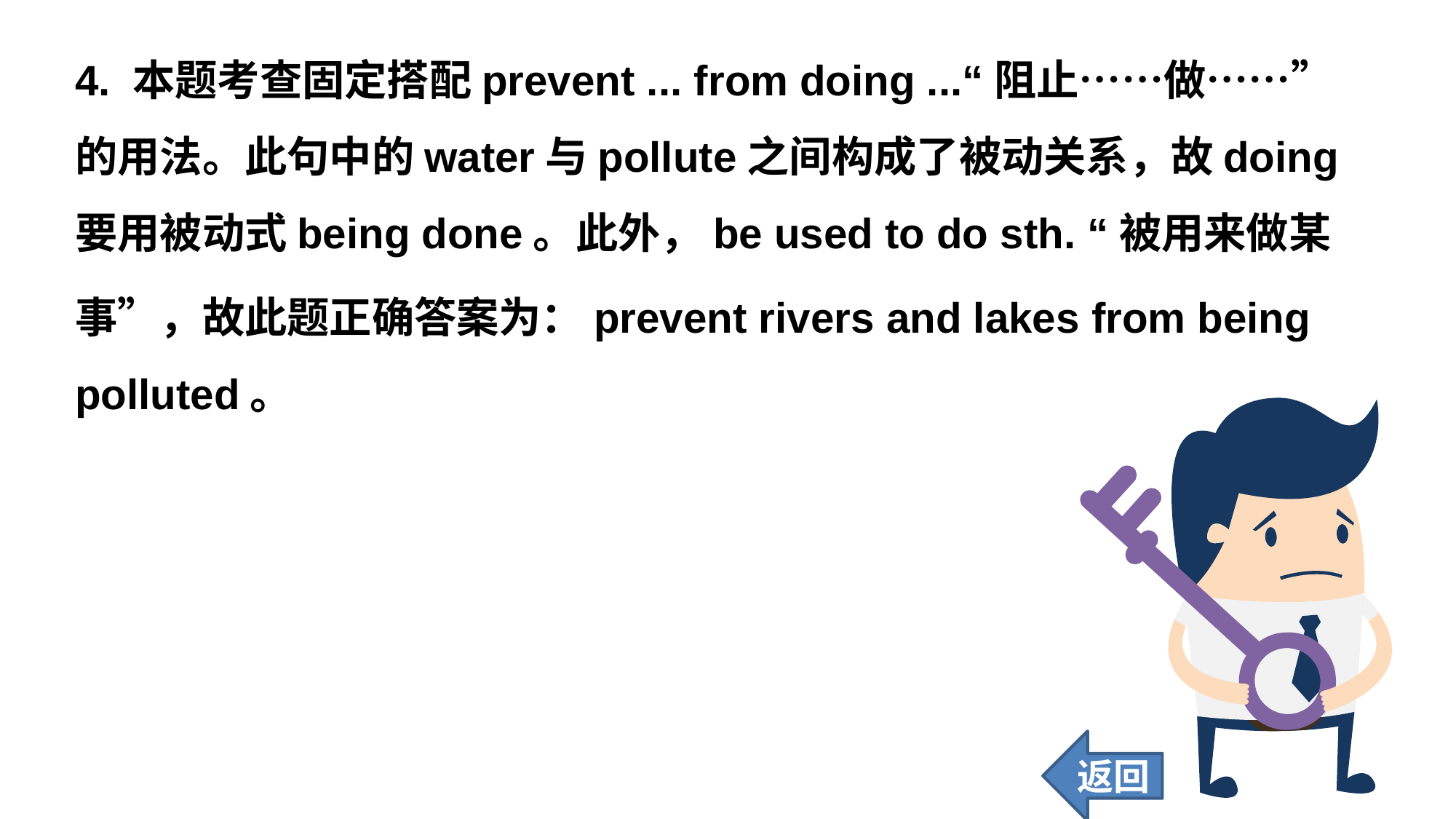

4. 本题考查固定搭配prevent ... from doing ...“阻止……做……”的用法。此句中的water与pollute之间构成了被动关系，故doing要用被动式being done。此外，be used to do sth. “被用来做某
事”，故此题正确答案为：prevent rivers and lakes from being polluted。

返回
64